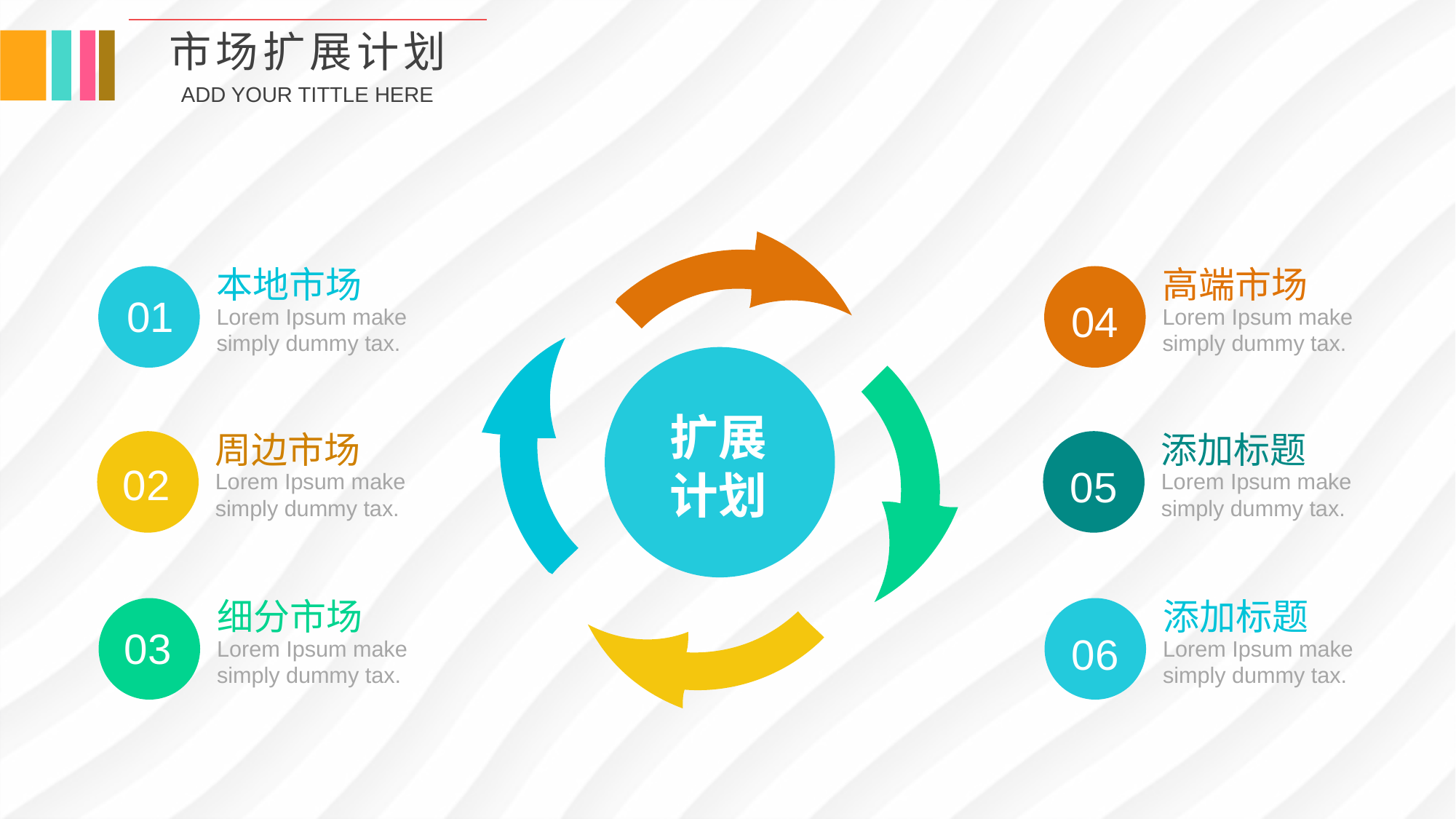

0
市场扩展计划
ADD YOUR TITTLE HERE

本地市场
高端市场

01
04
Lorem Ipsum make simply dummy tax.
Lorem Ipsum make simply dummy tax.

扩展计划
周边市场
添加标题

02
05
Lorem Ipsum make simply dummy tax.
Lorem Ipsum make simply dummy tax.
细分市场
添加标题

03
06
Lorem Ipsum make simply dummy tax.
Lorem Ipsum make simply dummy tax.